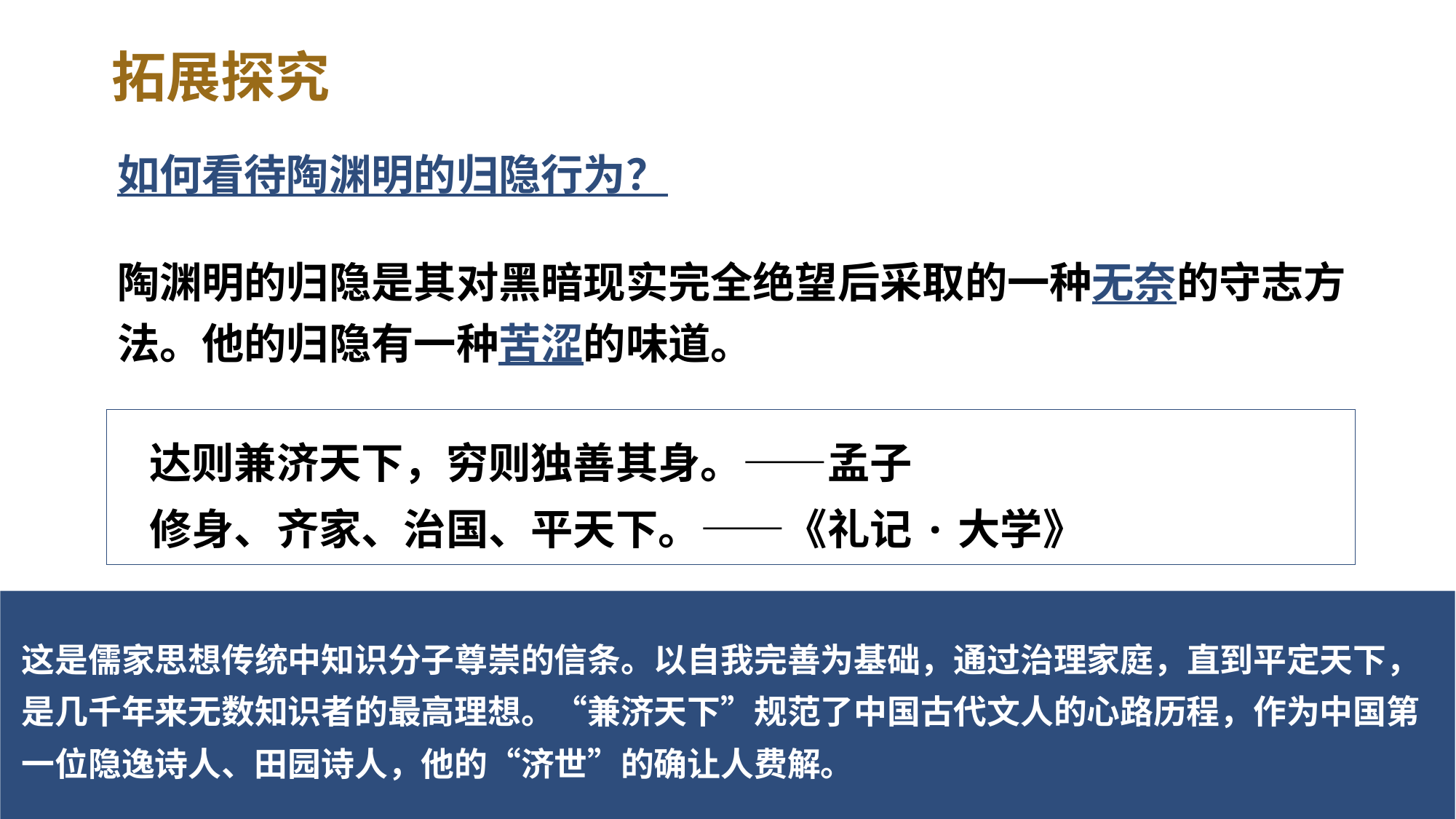

拓展探究
如何看待陶渊明的归隐行为？
陶渊明的归隐是其对黑暗现实完全绝望后采取的一种无奈的守志方法。他的归隐有一种苦涩的味道。
达则兼济天下，穷则独善其身。——孟子
修身、齐家、治国、平天下。——《礼记·大学》
这是儒家思想传统中知识分子尊崇的信条。以自我完善为基础，通过治理家庭，直到平定天下，是几千年来无数知识者的最高理想。“兼济天下”规范了中国古代文人的心路历程，作为中国第一位隐逸诗人、田园诗人，他的“济世”的确让人费解。